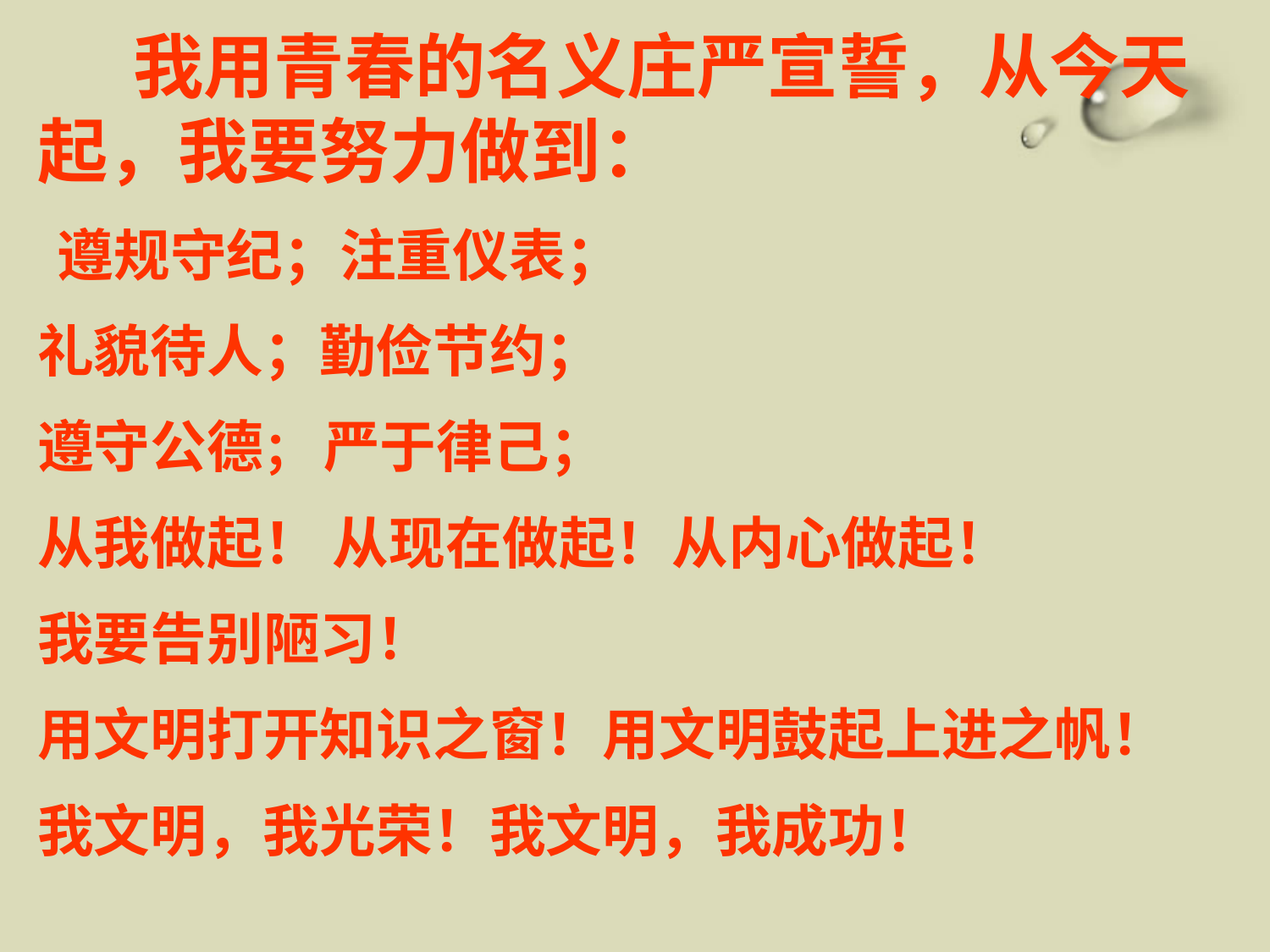

我用青春的名义庄严宣誓，从今天起，我要努力做到：
 遵规守纪；注重仪表；
礼貌待人；勤俭节约；
遵守公德； 严于律己；
从我做起！ 从现在做起！从内心做起！
我要告别陋习！
用文明打开知识之窗！用文明鼓起上进之帆！
我文明，我光荣！我文明，我成功！